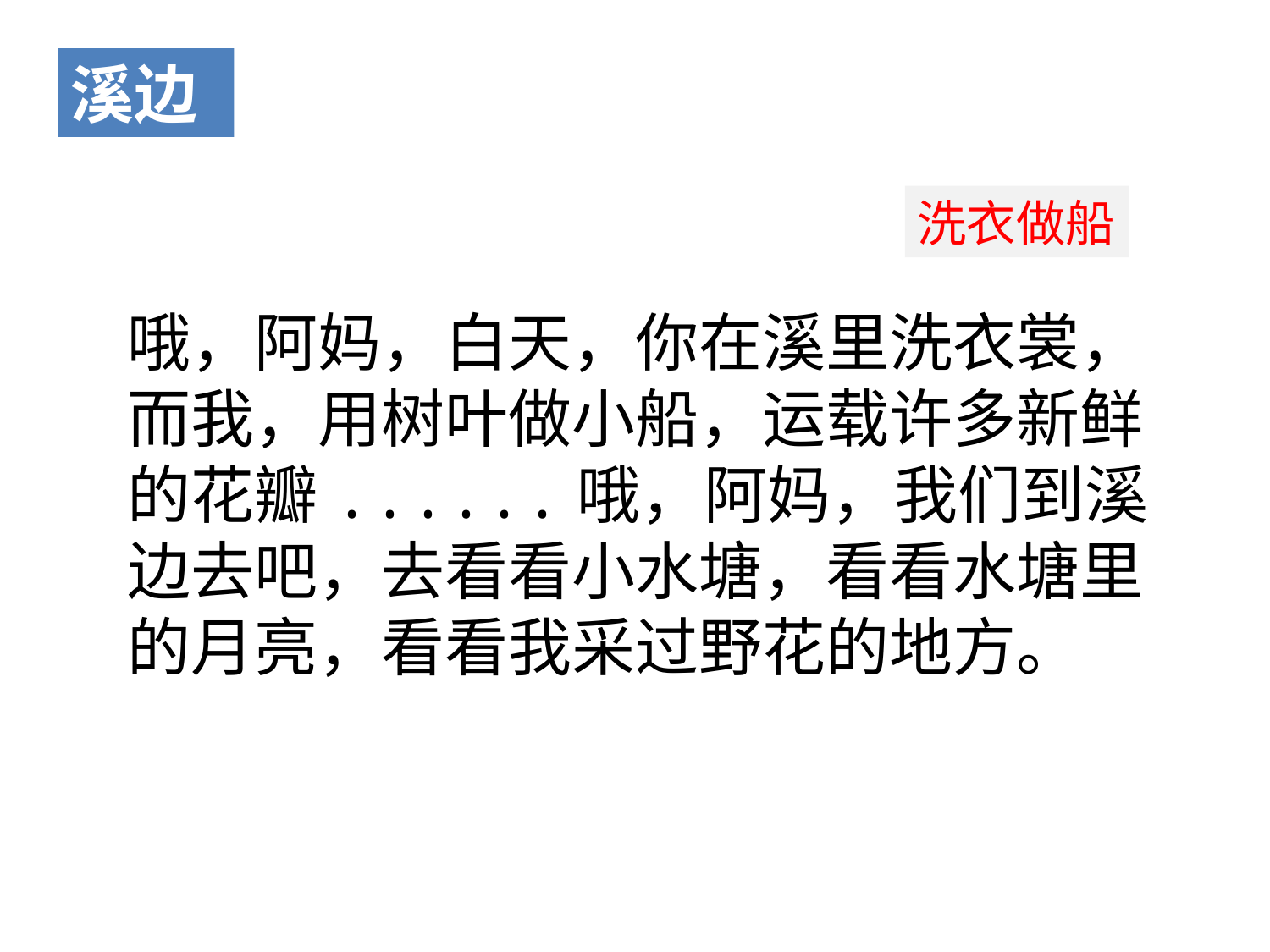

溪边
洗衣做船
哦，阿妈，白天，你在溪里洗衣裳，而我，用树叶做小船，运载许多新鲜的花瓣......哦，阿妈，我们到溪边去吧，去看看小水塘，看看水塘里的月亮，看看我采过野花的地方。